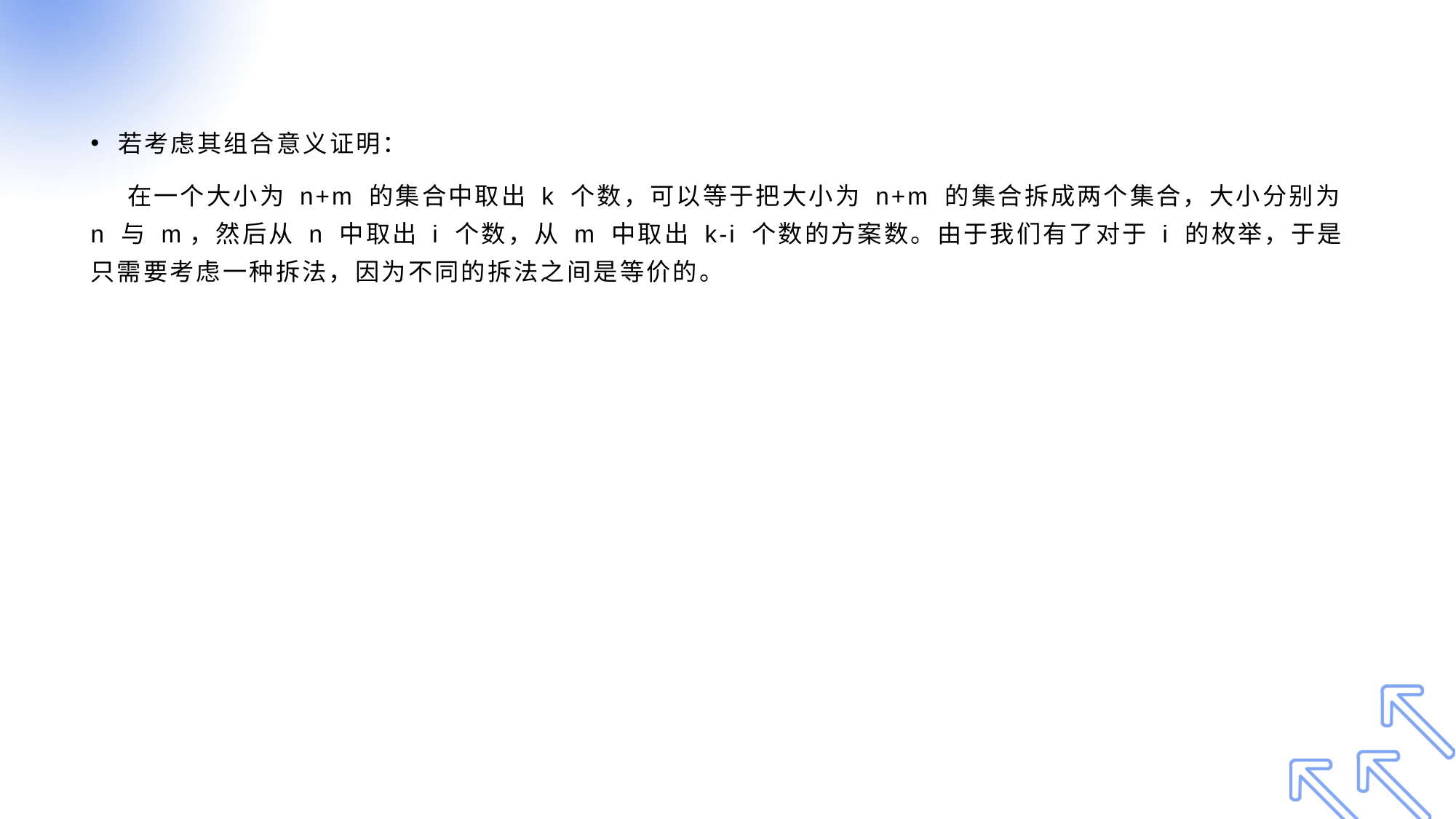

#
若考虑其组合意义证明：
    在一个大小为 n+m 的集合中取出 k 个数，可以等于把大小为 n+m 的集合拆成两个集合，大小分别为 n 与 m，然后从 n 中取出 i 个数，从 m 中取出 k-i 个数的方案数。由于我们有了对于 i 的枚举，于是只需要考虑一种拆法，因为不同的拆法之间是等价的。